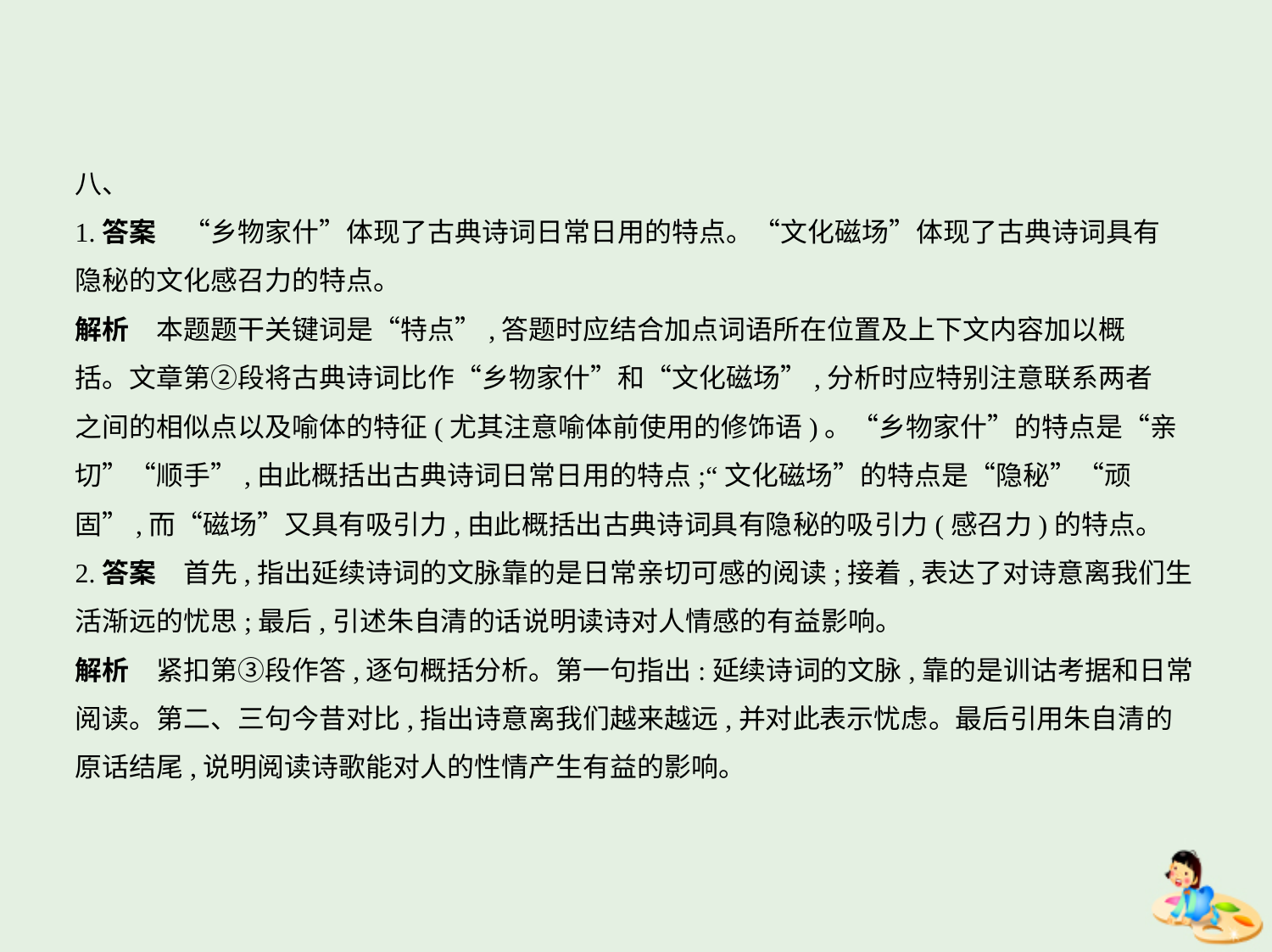

八、
1.答案　“乡物家什”体现了古典诗词日常日用的特点。“文化磁场”体现了古典诗词具有
隐秘的文化感召力的特点。
解析　本题题干关键词是“特点”,答题时应结合加点词语所在位置及上下文内容加以概
括。文章第②段将古典诗词比作“乡物家什”和“文化磁场”,分析时应特别注意联系两者
之间的相似点以及喻体的特征(尤其注意喻体前使用的修饰语)。“乡物家什”的特点是“亲
切”“顺手”,由此概括出古典诗词日常日用的特点;“文化磁场”的特点是“隐秘”“顽
固”,而“磁场”又具有吸引力,由此概括出古典诗词具有隐秘的吸引力(感召力)的特点。
2.答案　首先,指出延续诗词的文脉靠的是日常亲切可感的阅读;接着,表达了对诗意离我们生
活渐远的忧思;最后,引述朱自清的话说明读诗对人情感的有益影响。
解析　紧扣第③段作答,逐句概括分析。第一句指出:延续诗词的文脉,靠的是训诂考据和日常
阅读。第二、三句今昔对比,指出诗意离我们越来越远,并对此表示忧虑。最后引用朱自清的
原话结尾,说明阅读诗歌能对人的性情产生有益的影响。